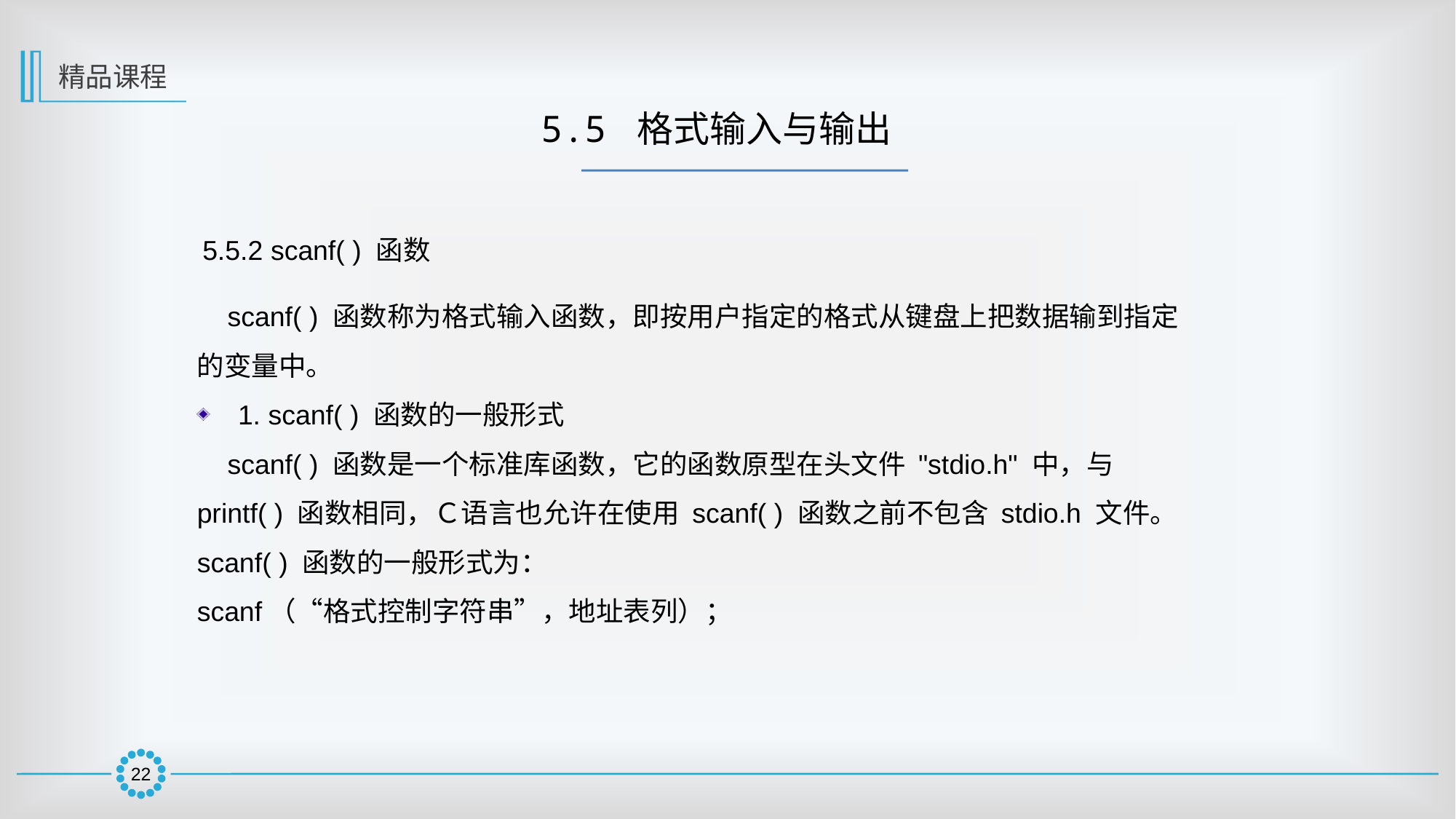

精品课程
5.5 格式输入与输出

5.5.2 scanf( ) 函数
    scanf( ) 函数称为格式输入函数，即按用户指定的格式从键盘上把数据输到指定的变量中。
1. scanf( ) 函数的一般形式
    scanf( ) 函数是一个标准库函数，它的函数原型在头文件 "stdio.h" 中，与 printf( ) 函数相同，Ｃ语言也允许在使用 scanf( ) 函数之前不包含 stdio.h 文件。
scanf( ) 函数的一般形式为：
scanf（“格式控制字符串”，地址表列）；

22